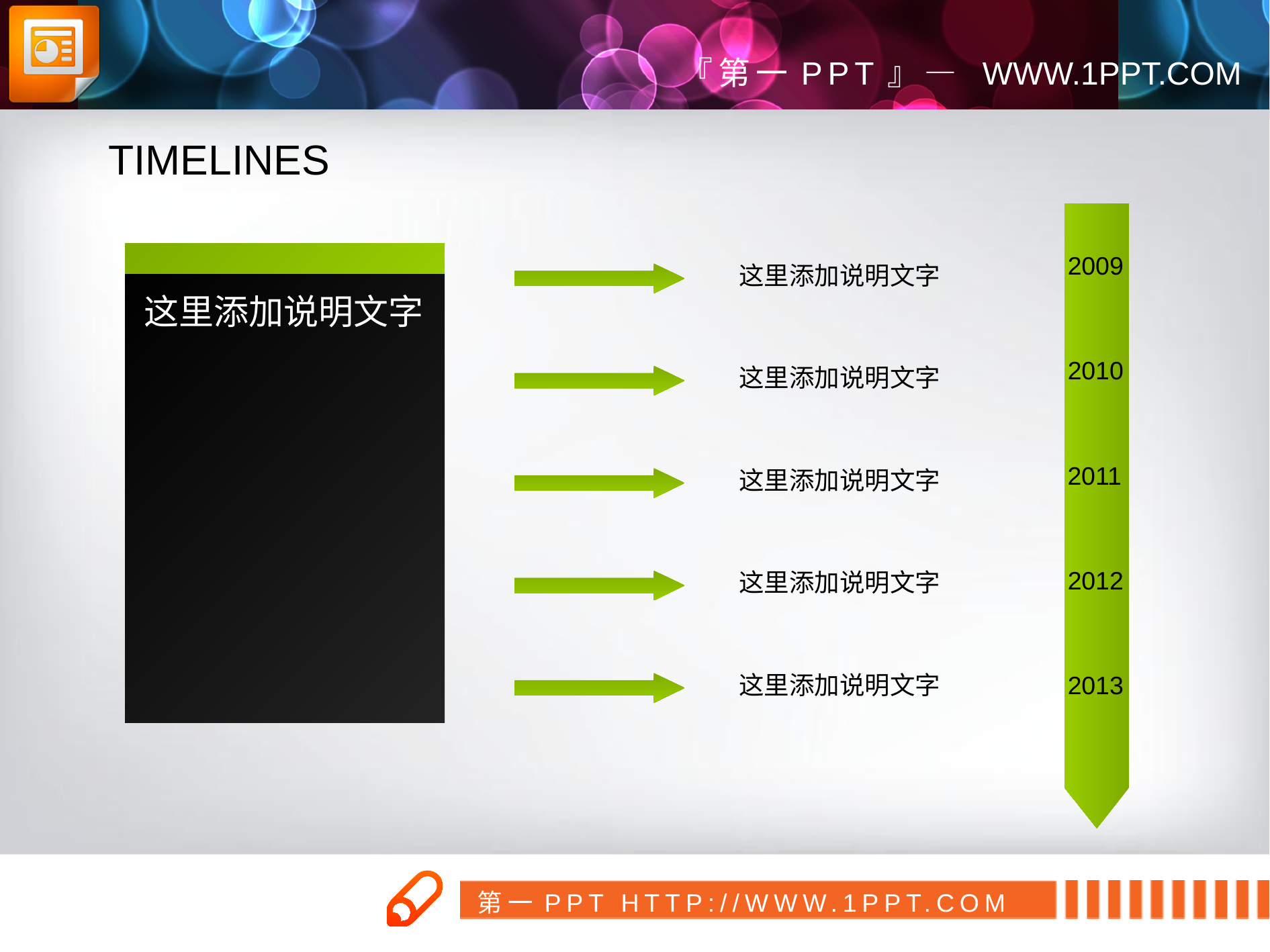

TIMELINES

2009
这里添加说明文字

这里添加说明文字
2010
这里添加说明文字

2011
这里添加说明文字

2012
这里添加说明文字

这里添加说明文字
2013